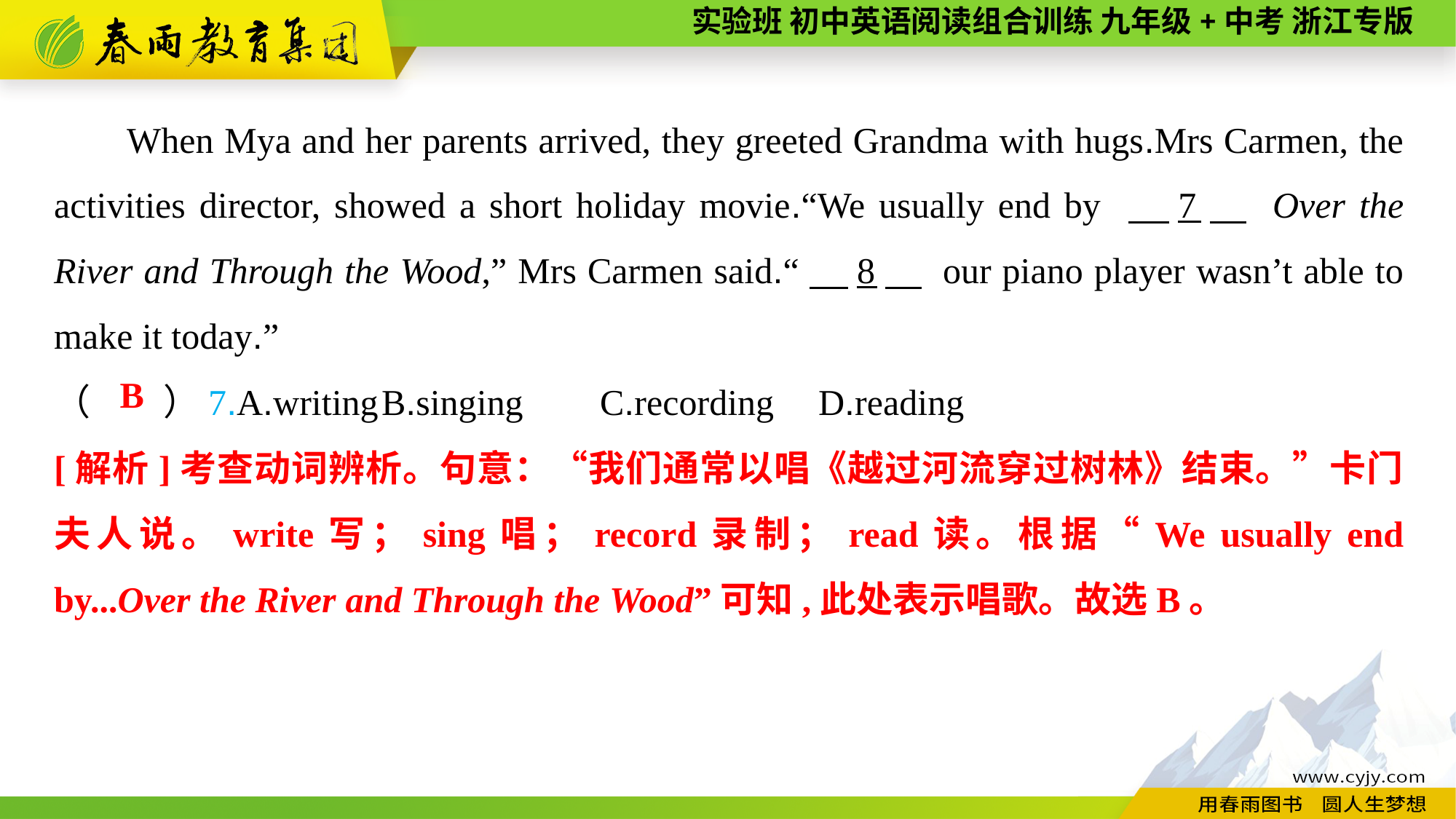

When Mya and her parents arrived, they greeted Grandma with hugs.Mrs Carmen, the activities director, showed a short holiday movie.“We usually end by 　7　 Over the River and Through the Wood,” Mrs Carmen said.“　8　 our piano player wasn’t able to make it today.”
（　　）7.A.writing	B.singing	C.recording	D.reading
B
[解析]考查动词辨析。句意：“我们通常以唱《越过河流穿过树林》结束。”卡门夫人说。write写；sing唱；record录制；read读。根据“We usually end by...Over the River and Through the Wood”可知,此处表示唱歌。故选B。